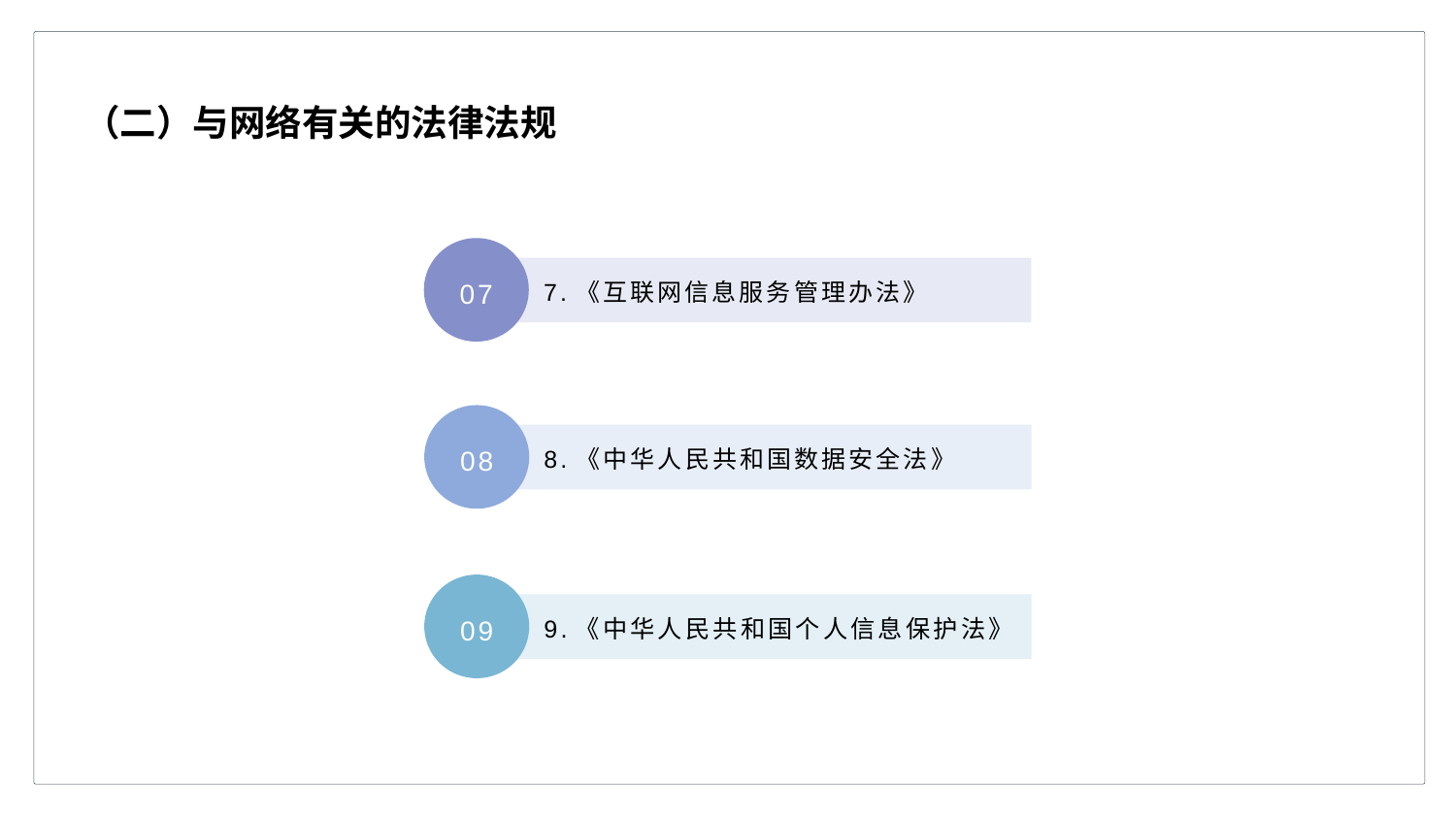

（二）与网络有关的法律法规
07

7.《互联网信息服务管理办法》
08

8.《中华人民共和国数据安全法》
09

9.《中华人民共和国个人信息保护法》